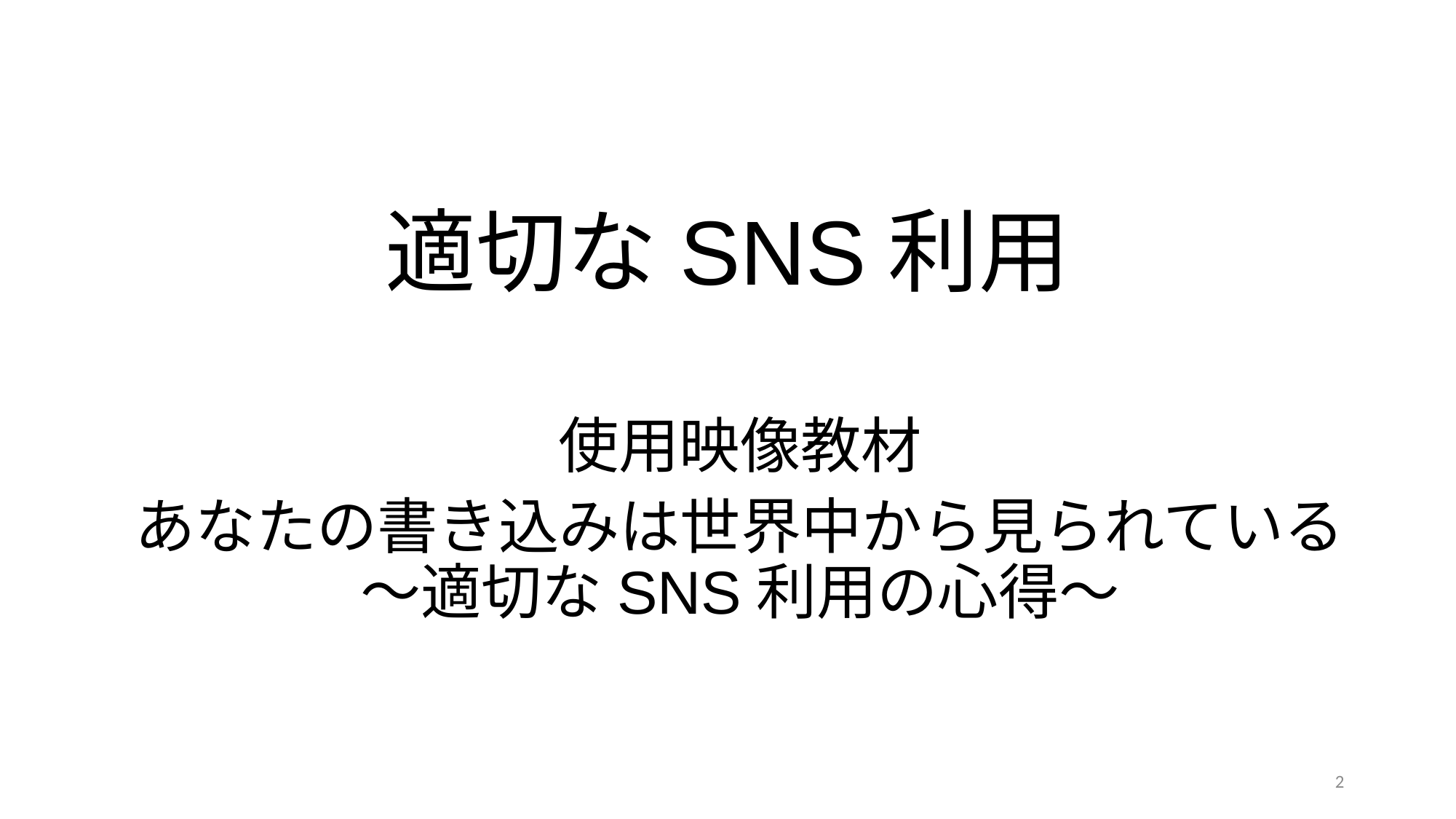

# 適切なSNS利用
使用映像教材
あなたの書き込みは世界中から見られている
～適切なSNS利用の心得～
2